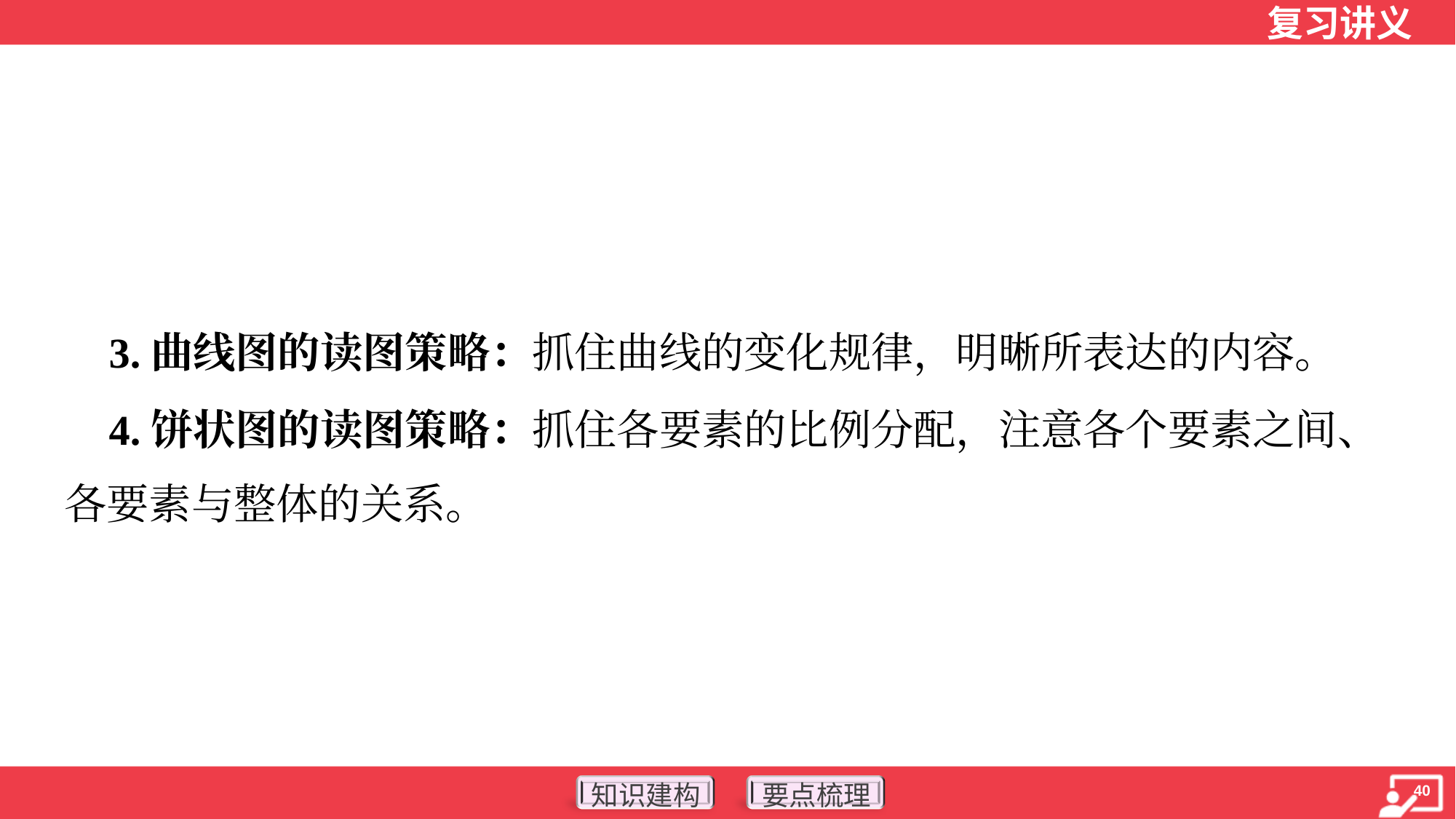

3.曲线图的读图策略：抓住曲线的变化规律，明晰所表达的内容。
    4.饼状图的读图策略：抓住各要素的比例分配，注意各个要素之间、
各要素与整体的关系。